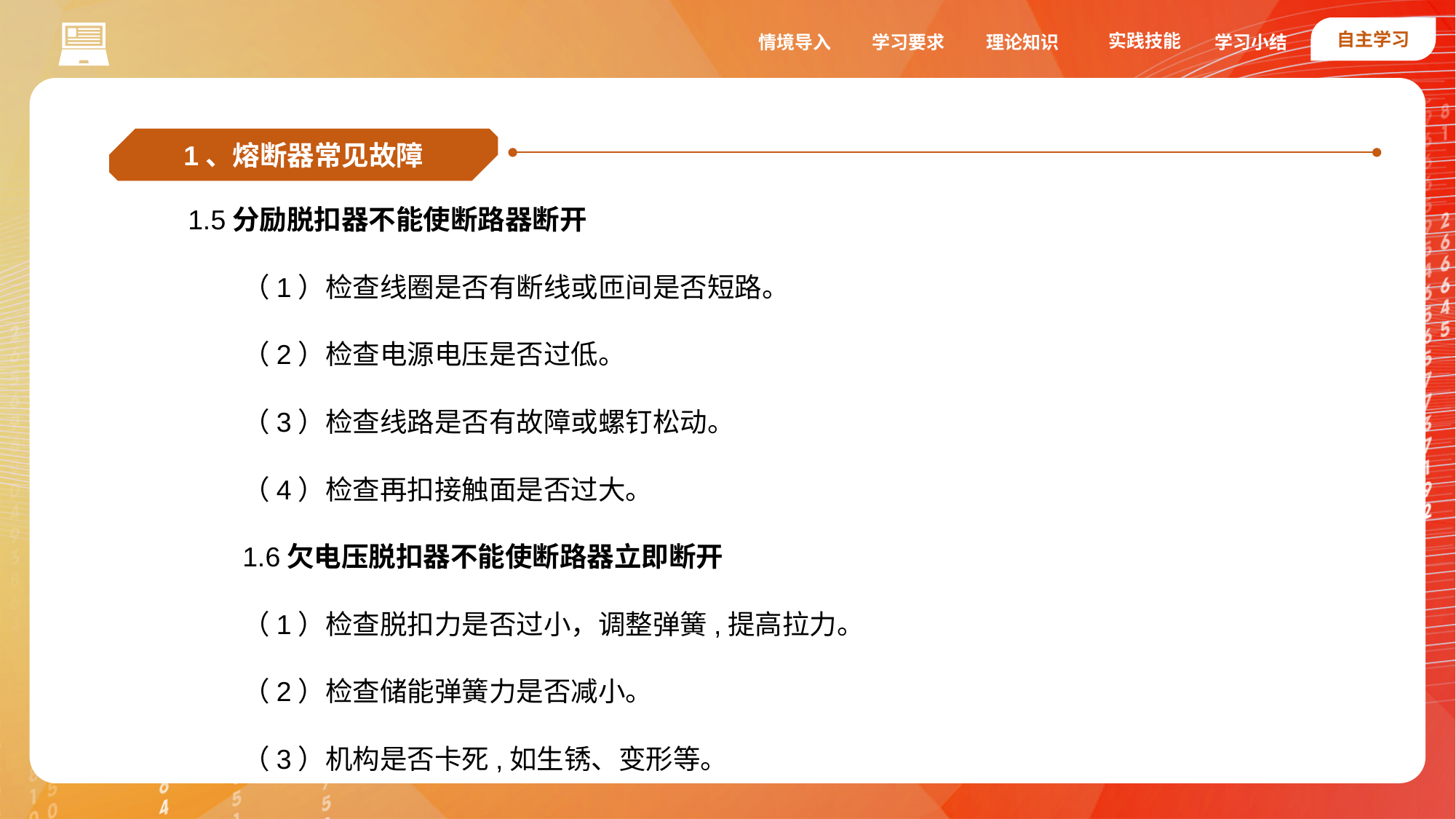

自主学习
实践技能
情境导入
学习要求
理论知识
学习小结

1、熔断器常见故障
1.5分励脱扣器不能使断路器断开
（1）检查线圈是否有断线或匝间是否短路。
（2）检查电源电压是否过低。
（3）检查线路是否有故障或螺钉松动。
（4）检查再扣接触面是否过大。
1.6欠电压脱扣器不能使断路器立即断开
（1）检查脱扣力是否过小，调整弹簧,提高拉力。
（2）检查储能弹簧力是否减小。
（3）机构是否卡死,如生锈、变形等。